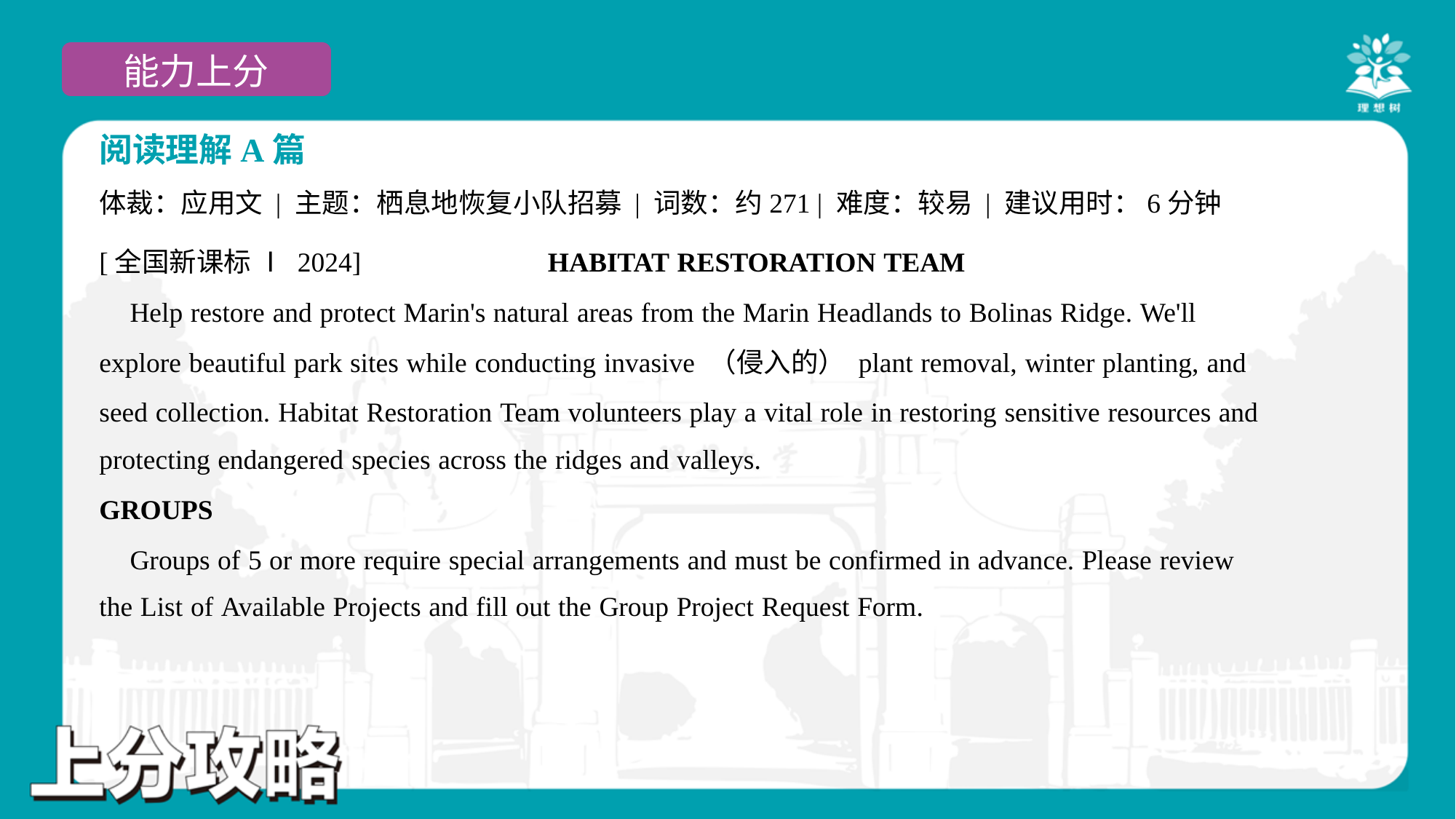

阅读理解A篇
体裁：应用文 | 主题：栖息地恢复小队招募 | 词数：约271 | 难度：较易 | 建议用时：6分钟
[全国新课标 Ⅰ 2024]                           HABITAT RESTORATION TEAM
    Help restore and protect Marin's natural areas from the Marin Headlands to Bolinas Ridge. We'll
explore beautiful park sites while conducting invasive （侵入的） plant removal, winter planting, and
seed collection. Habitat Restoration Team volunteers play a vital role in restoring sensitive resources and
protecting endangered species across the ridges and valleys.
GROUPS
    Groups of 5 or more require special arrangements and must be confirmed in advance. Please review
the List of Available Projects and fill out the Group Project Request Form.